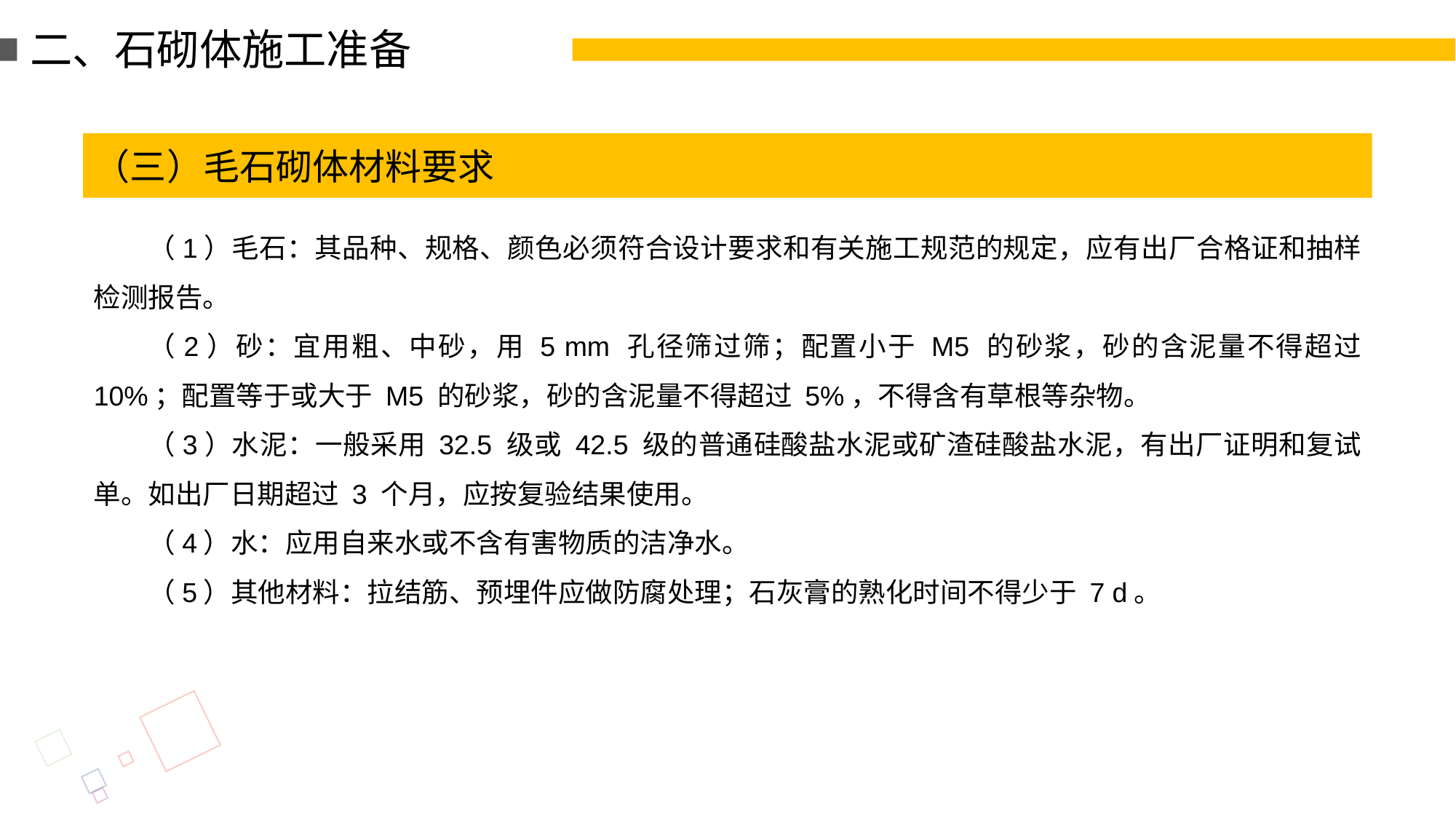

二、石砌体施工准备
（三）毛石砌体材料要求
（1）毛石：其品种、规格、颜色必须符合设计要求和有关施工规范的规定，应有出厂合格证和抽样检测报告。
（2）砂：宜用粗、中砂，用 5 mm 孔径筛过筛；配置小于 M5 的砂浆，砂的含泥量不得超过 10%；配置等于或大于 M5 的砂浆，砂的含泥量不得超过 5%，不得含有草根等杂物。
（3）水泥：一般采用 32.5 级或 42.5 级的普通硅酸盐水泥或矿渣硅酸盐水泥，有出厂证明和复试单。如出厂日期超过 3 个月，应按复验结果使用。
（4）水：应用自来水或不含有害物质的洁净水。
（5）其他材料：拉结筋、预埋件应做防腐处理；石灰膏的熟化时间不得少于 7 d。